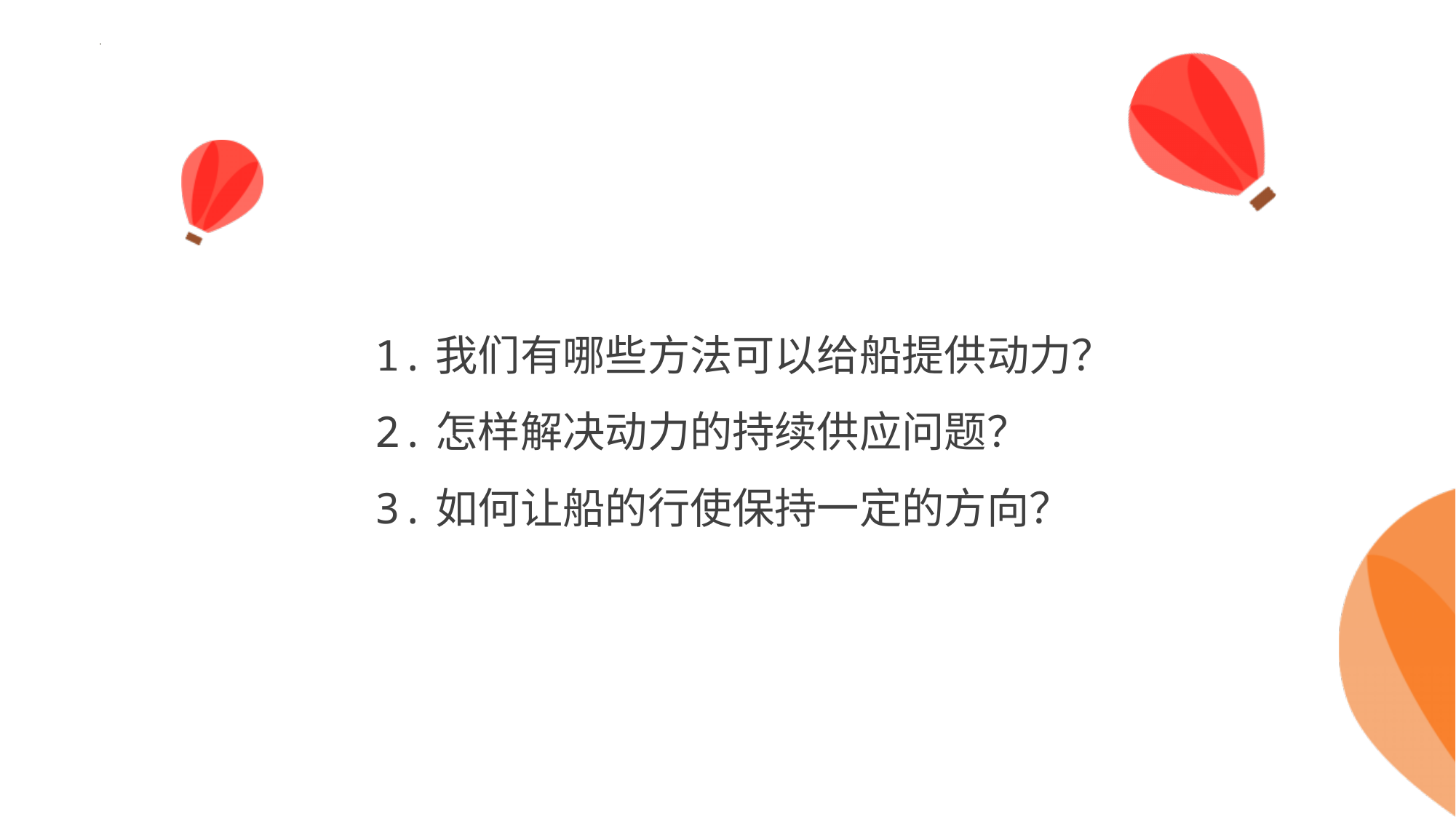

1.我们有哪些方法可以给船提供动力？
2.怎样解决动力的持续供应问题？
3.如何让船的行使保持一定的方向？